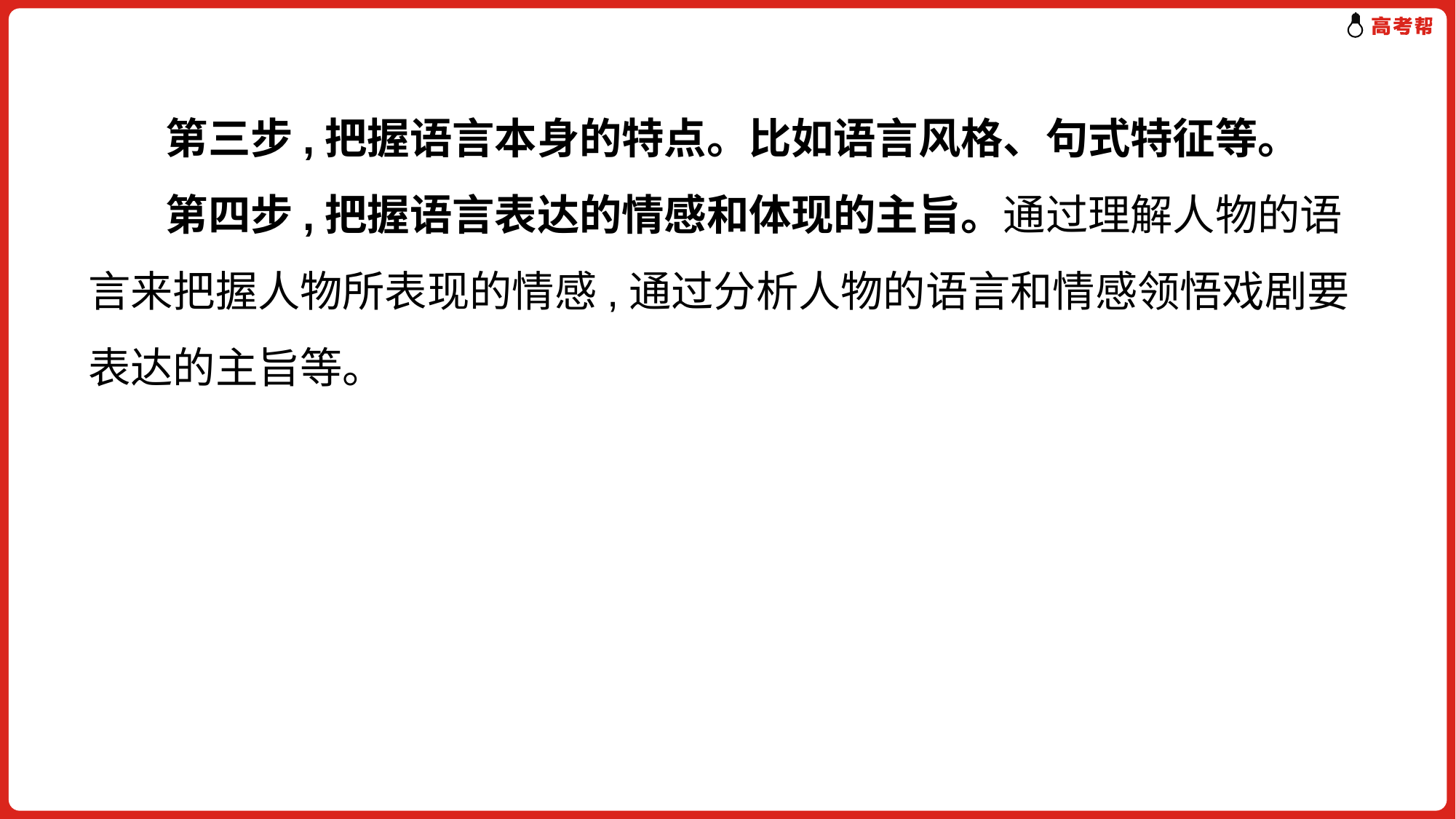

第三步,把握语言本身的特点。比如语言风格、句式特征等。
       第四步,把握语言表达的情感和体现的主旨。通过理解人物的语言来把握人物所表现的情感,通过分析人物的语言和情感领悟戏剧要表达的主旨等。